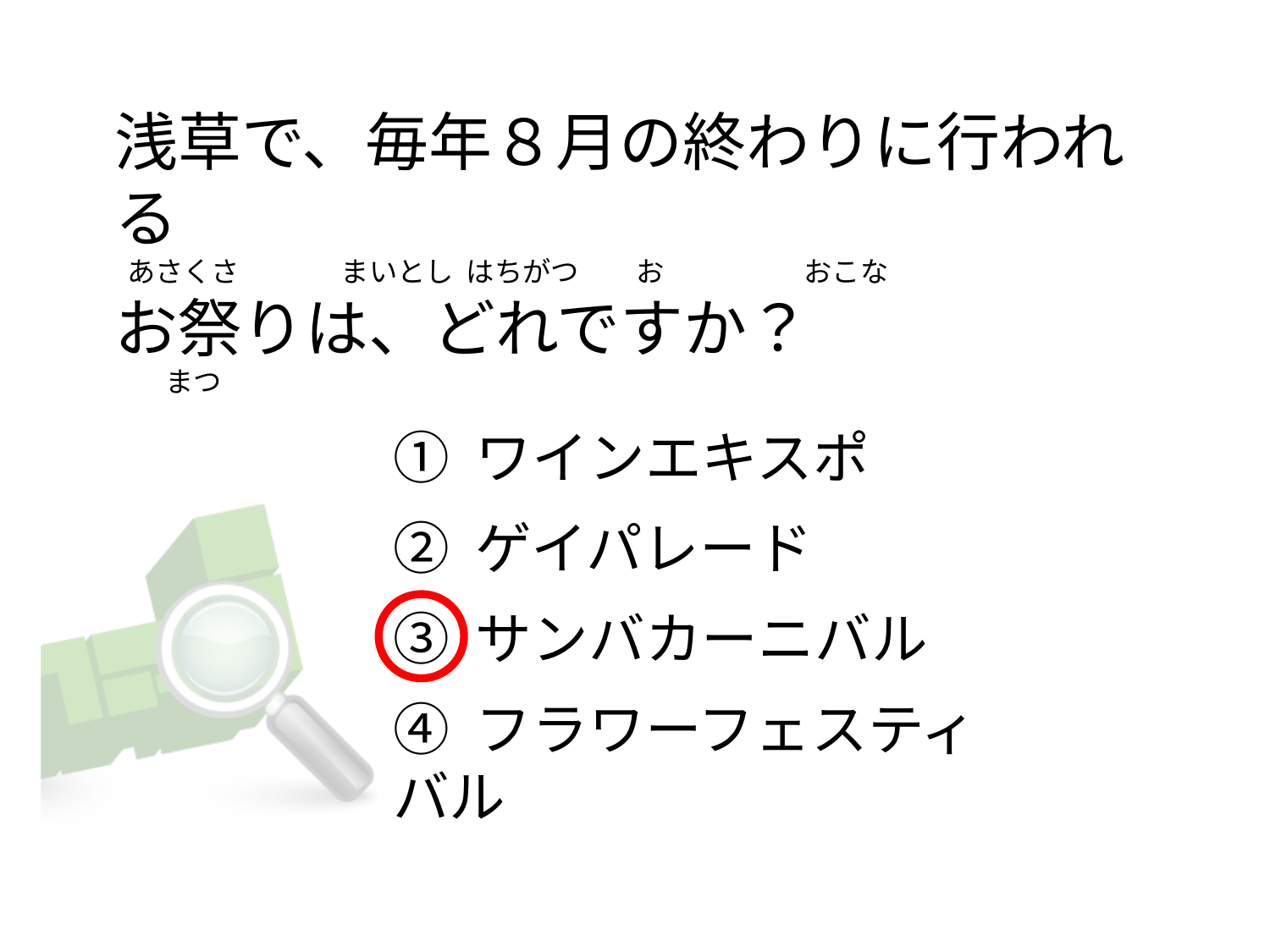

# 浅草で、毎年８月の終わりに行われる   あさくさ                まいとし  はちがつ         お                      おこな お祭りは、どれですか？             まつ
① ワインエキスポ
② ゲイパレード
③ サンバカーニバル
④ フラワーフェスティバル